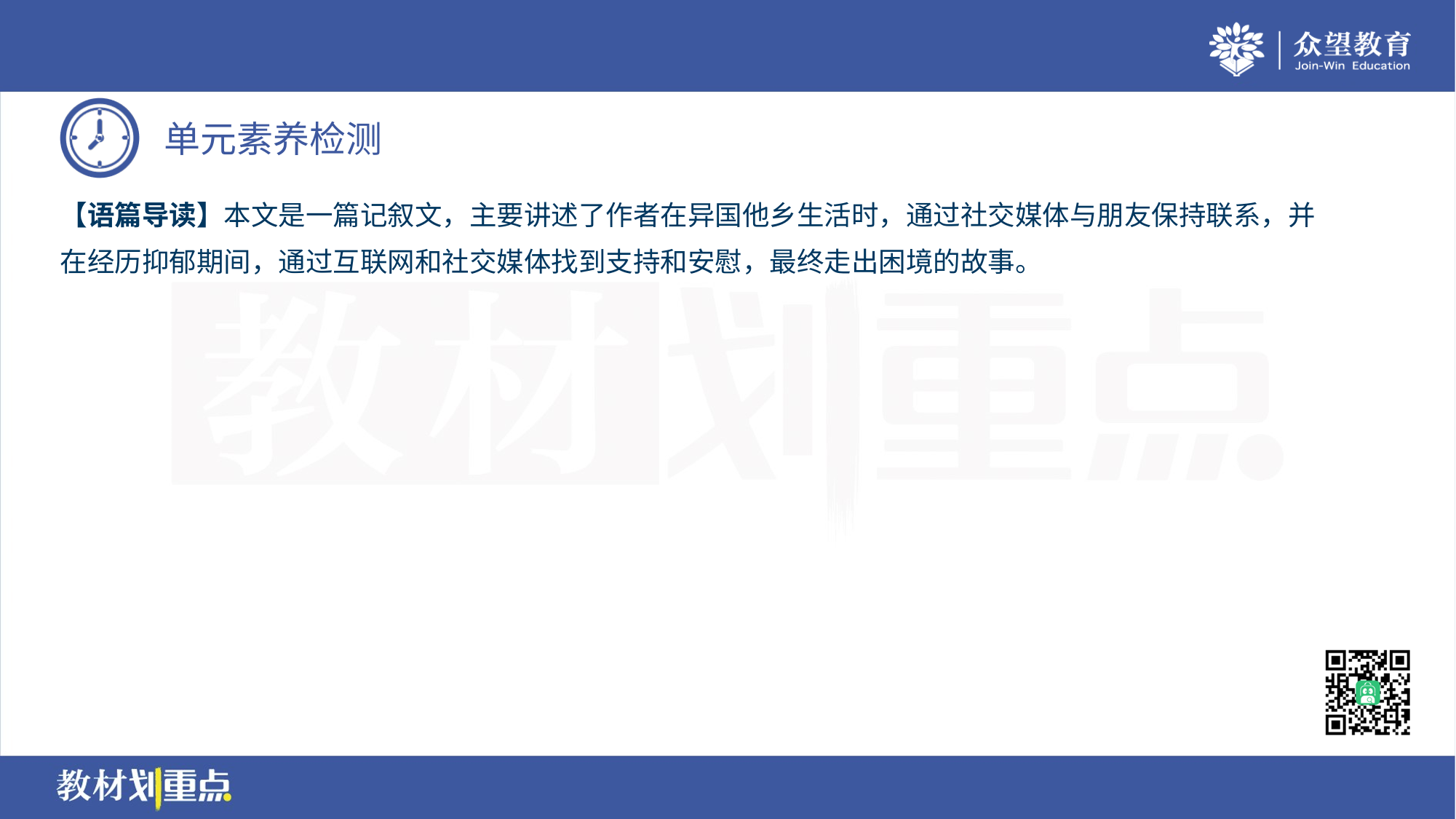

【语篇导读】本文是一篇记叙文，主要讲述了作者在异国他乡生活时，通过社交媒体与朋友保持联系，并
在经历抑郁期间，通过互联网和社交媒体找到支持和安慰，最终走出困境的故事。